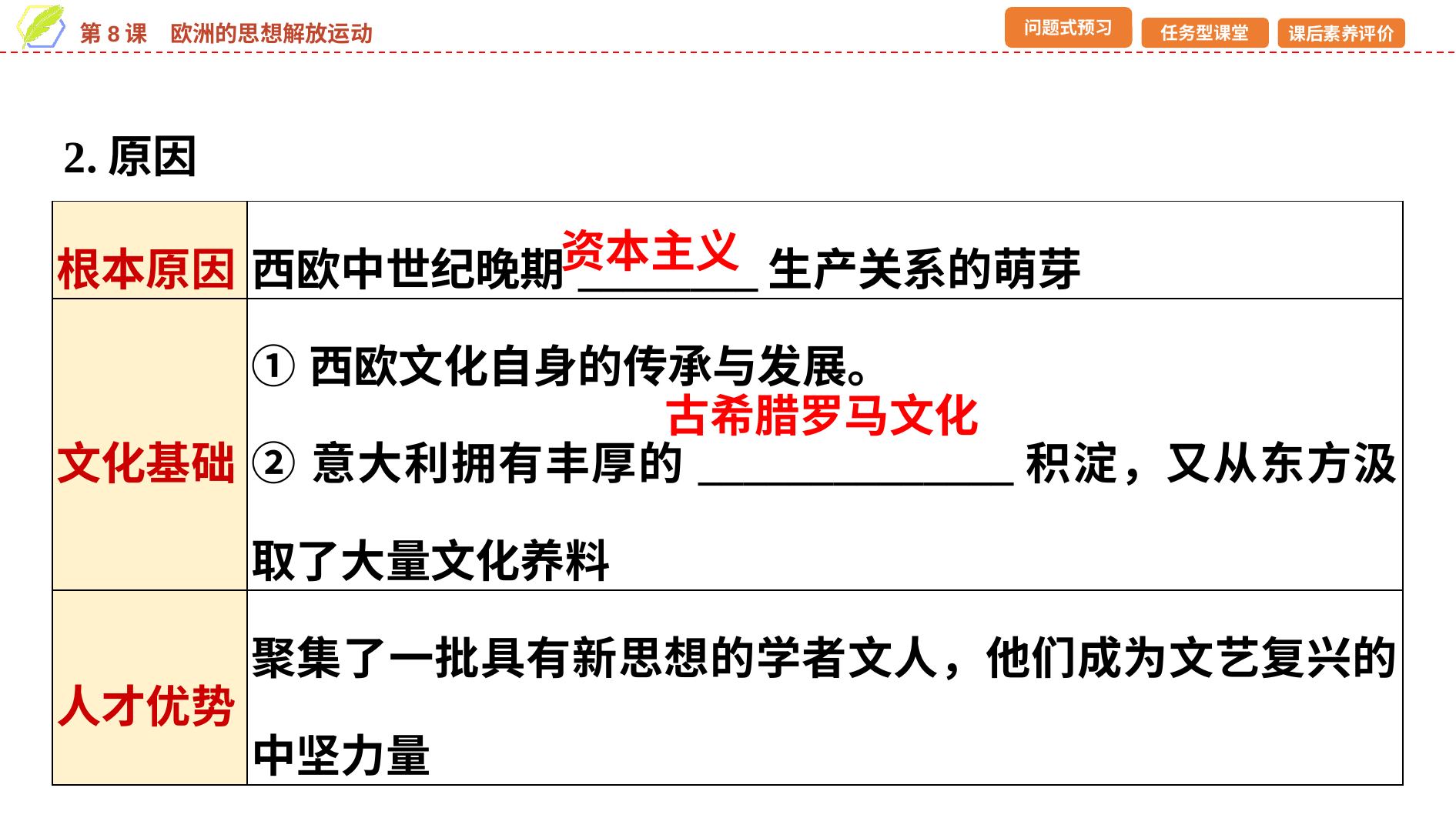

2.原因
| 根本原因 | 西欧中世纪晚期\_\_\_\_\_\_\_\_生产关系的萌芽 |
| --- | --- |
| 文化基础 | ①西欧文化自身的传承与发展。 ②意大利拥有丰厚的\_\_\_\_\_\_\_\_\_\_\_\_\_\_积淀，又从东方汲取了大量文化养料 |
| 人才优势 | 聚集了一批具有新思想的学者文人，他们成为文艺复兴的中坚力量 |
资本主义
古希腊罗马文化